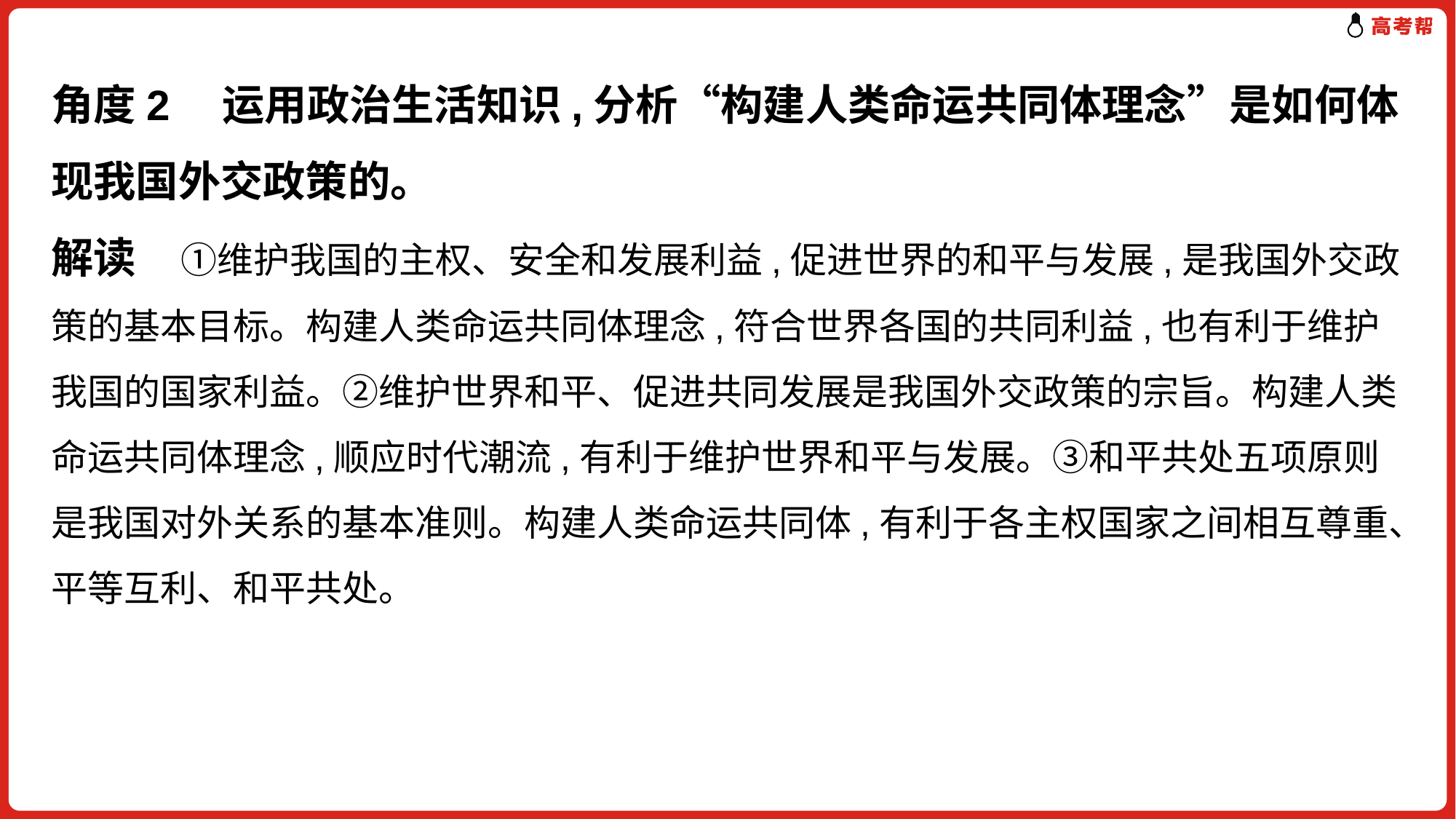

# 角度2　运用政治生活知识,分析“构建人类命运共同体理念”是如何体现我国外交政策的。 解读　 ①维护我国的主权、安全和发展利益,促进世界的和平与发展,是我国外交政策的基本目标。构建人类命运共同体理念,符合世界各国的共同利益,也有利于维护我国的国家利益。②维护世界和平、促进共同发展是我国外交政策的宗旨。构建人类命运共同体理念,顺应时代潮流,有利于维护世界和平与发展。③和平共处五项原则是我国对外关系的基本准则。构建人类命运共同体,有利于各主权国家之间相互尊重、平等互利、和平共处。